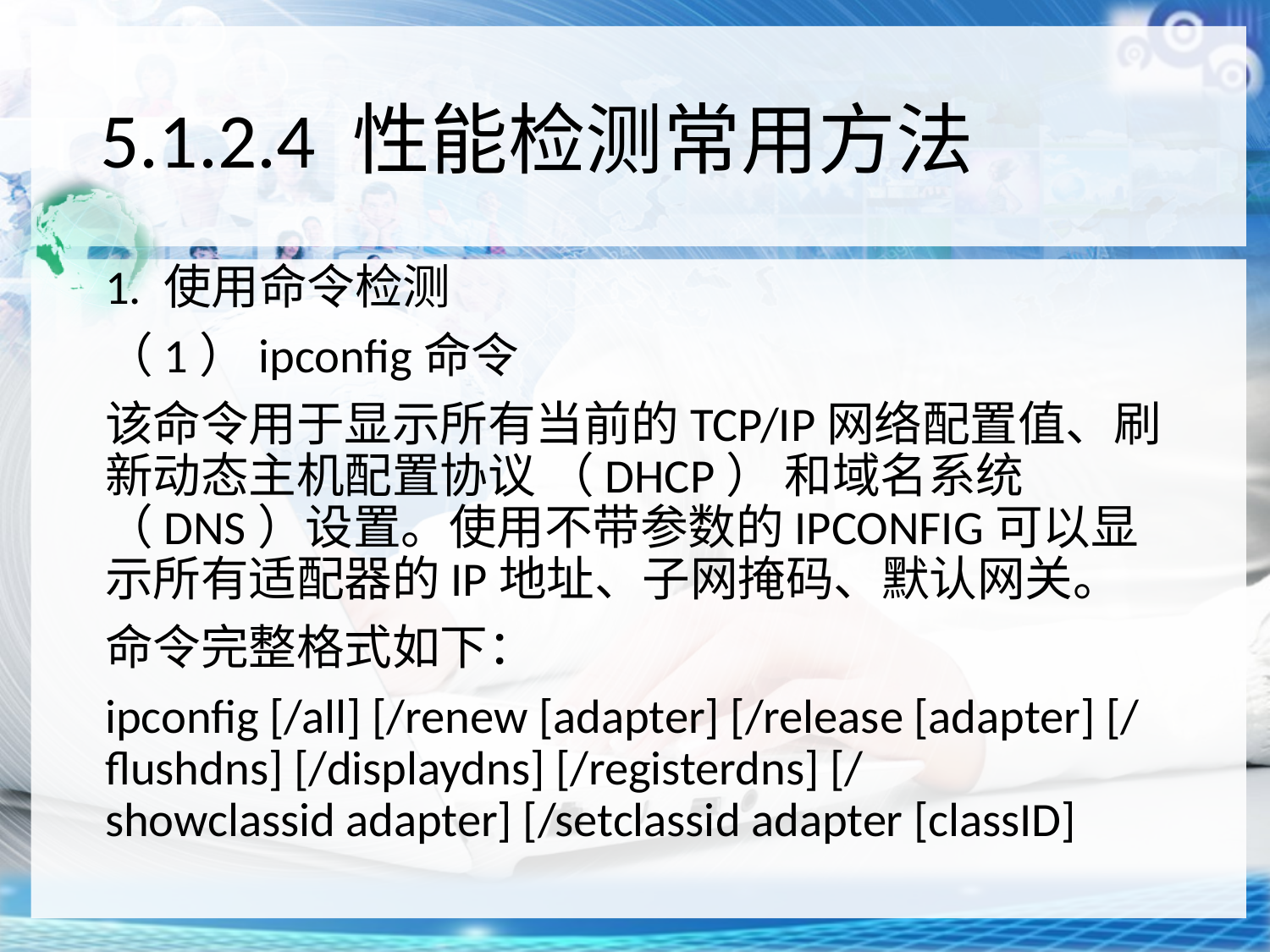

# 5.1.2.4 性能检测常用方法
1. 使用命令检测
（1）ipconfig命令
该命令用于显示所有当前的TCP/IP网络配置值、刷新动态主机配置协议 （DHCP） 和域名系统（DNS）设置。使用不带参数的IPCONFIG可以显示所有适配器的IP地址、子网掩码、默认网关。
命令完整格式如下：
ipconfig [/all] [/renew [adapter] [/release [adapter] [/flushdns] [/displaydns] [/registerdns] [/showclassid adapter] [/setclassid adapter [classID]